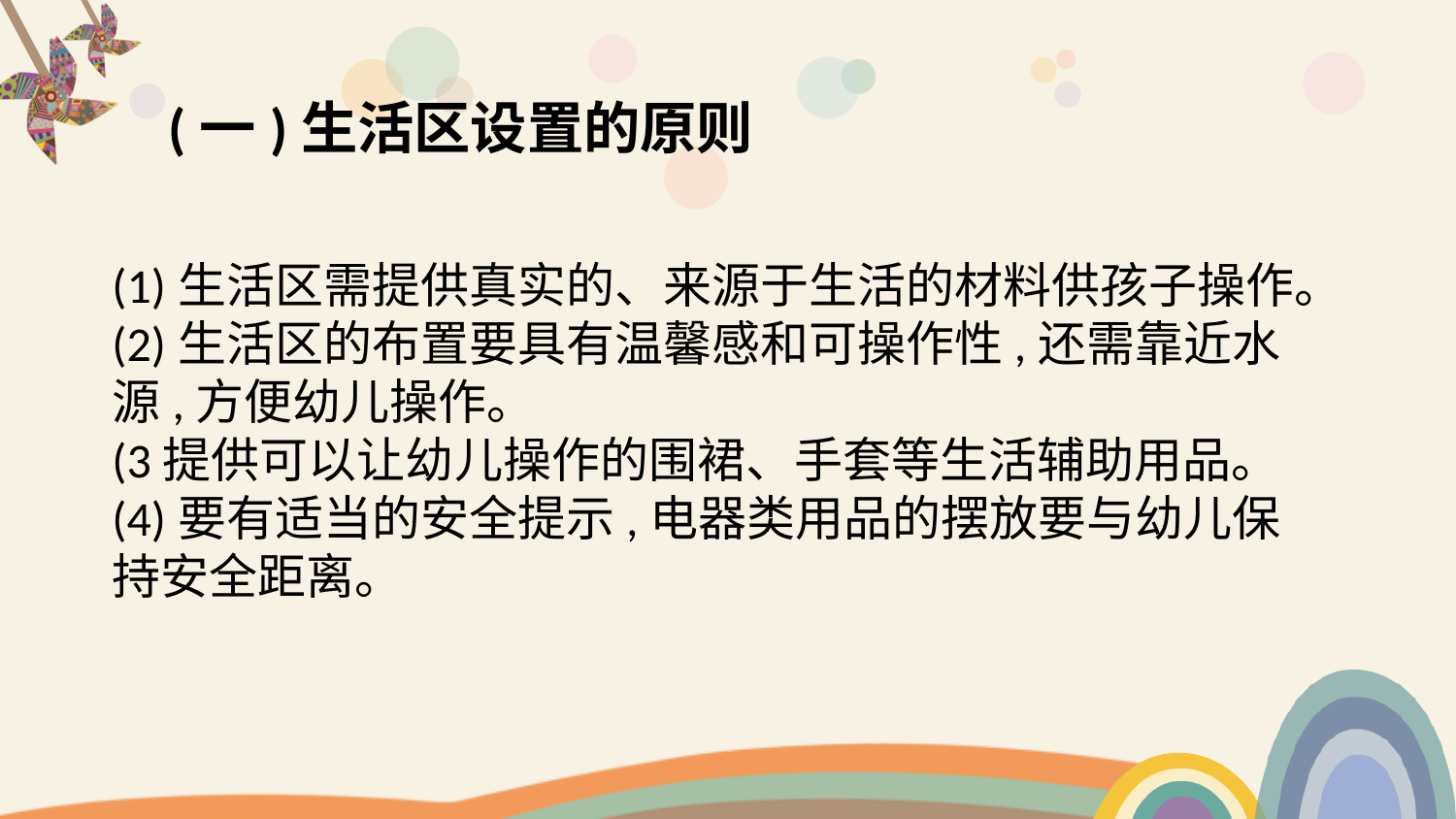

(一)生活区设置的原则

(1)生活区需提供真实的、来源于生活的材料供孩子操作。(2)生活区的布置要具有温馨感和可操作性,还需靠近水源,方便幼儿操作。(3提供可以让幼儿操作的围裙、手套等生活辅助用品。(4)要有适当的安全提示,电器类用品的摆放要与幼儿保持安全距离。